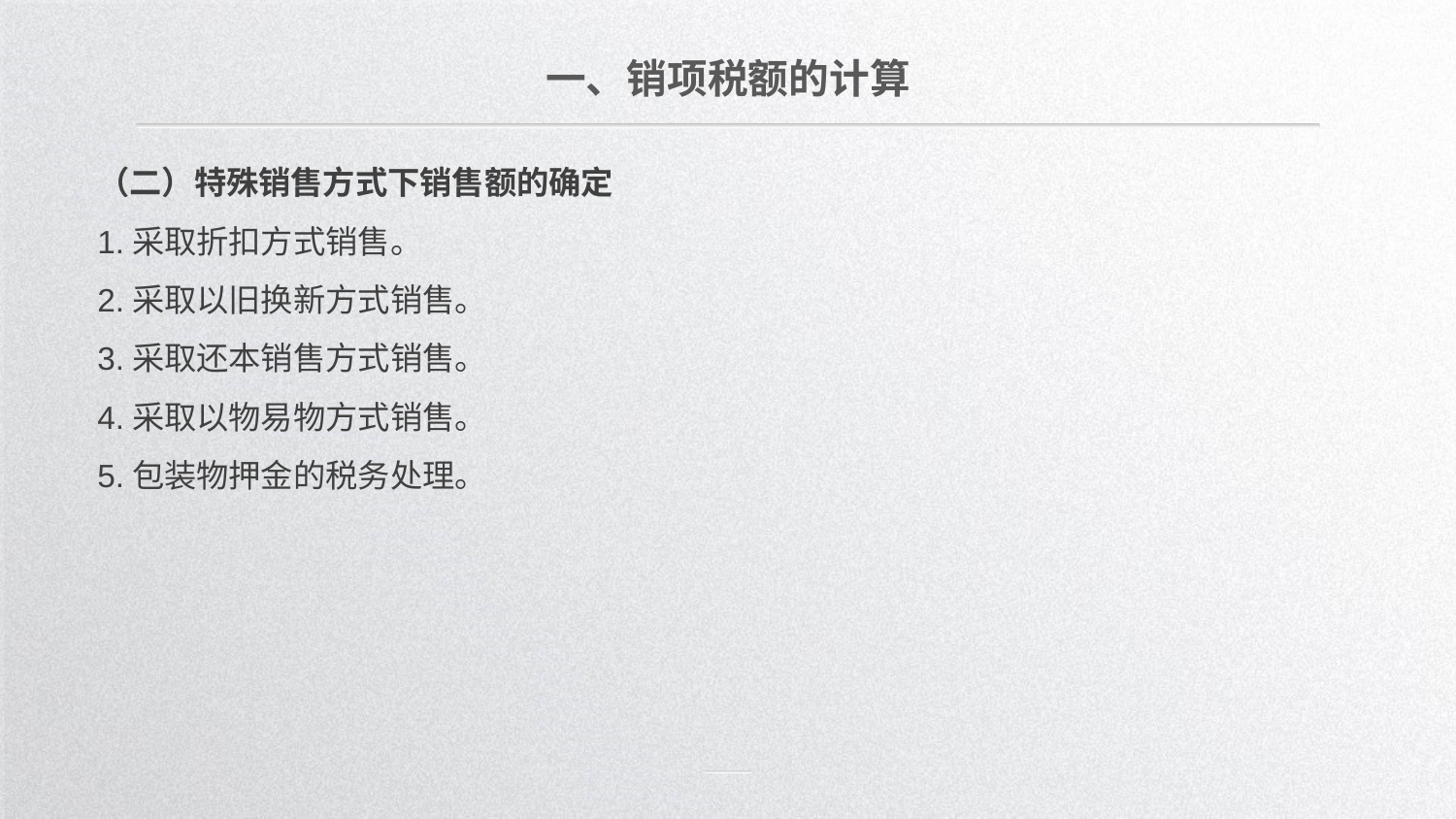

一、销项税额的计算
（二）特殊销售方式下销售额的确定
1.采取折扣方式销售。
2.采取以旧换新方式销售。
3.采取还本销售方式销售。
4.采取以物易物方式销售。
5.包装物押金的税务处理。